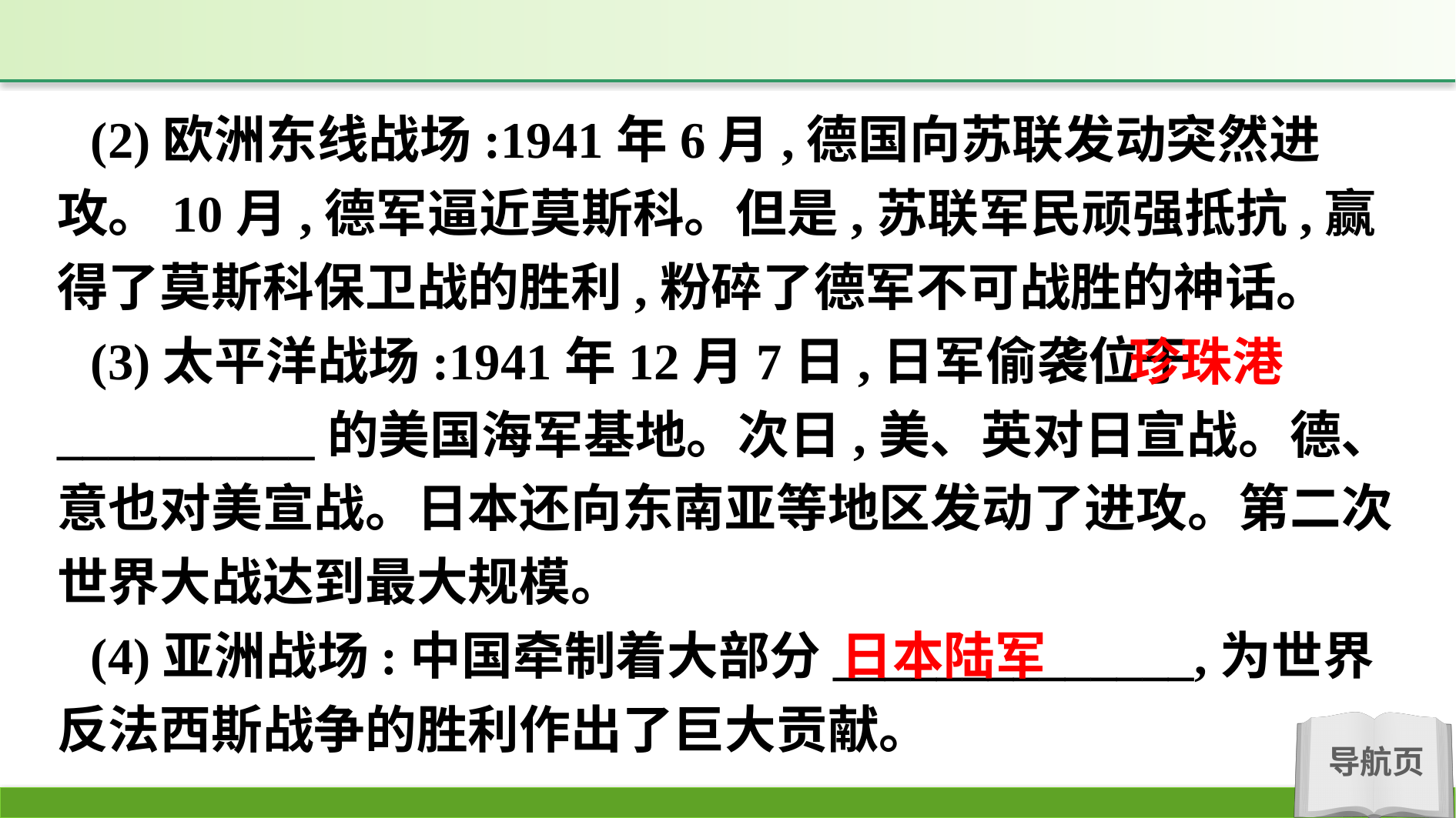

(2)欧洲东线战场:1941年6月,德国向苏联发动突然进攻。10月,德军逼近莫斯科。但是,苏联军民顽强抵抗,赢得了莫斯科保卫战的胜利,粉碎了德军不可战胜的神话。
(3)太平洋战场:1941年12月7日,日军偷袭位于__________的美国海军基地。次日,美、英对日宣战。德、意也对美宣战。日本还向东南亚等地区发动了进攻。第二次世界大战达到最大规模。
(4)亚洲战场:中国牵制着大部分______________,为世界反法西斯战争的胜利作出了巨大贡献。
珍珠港
日本陆军